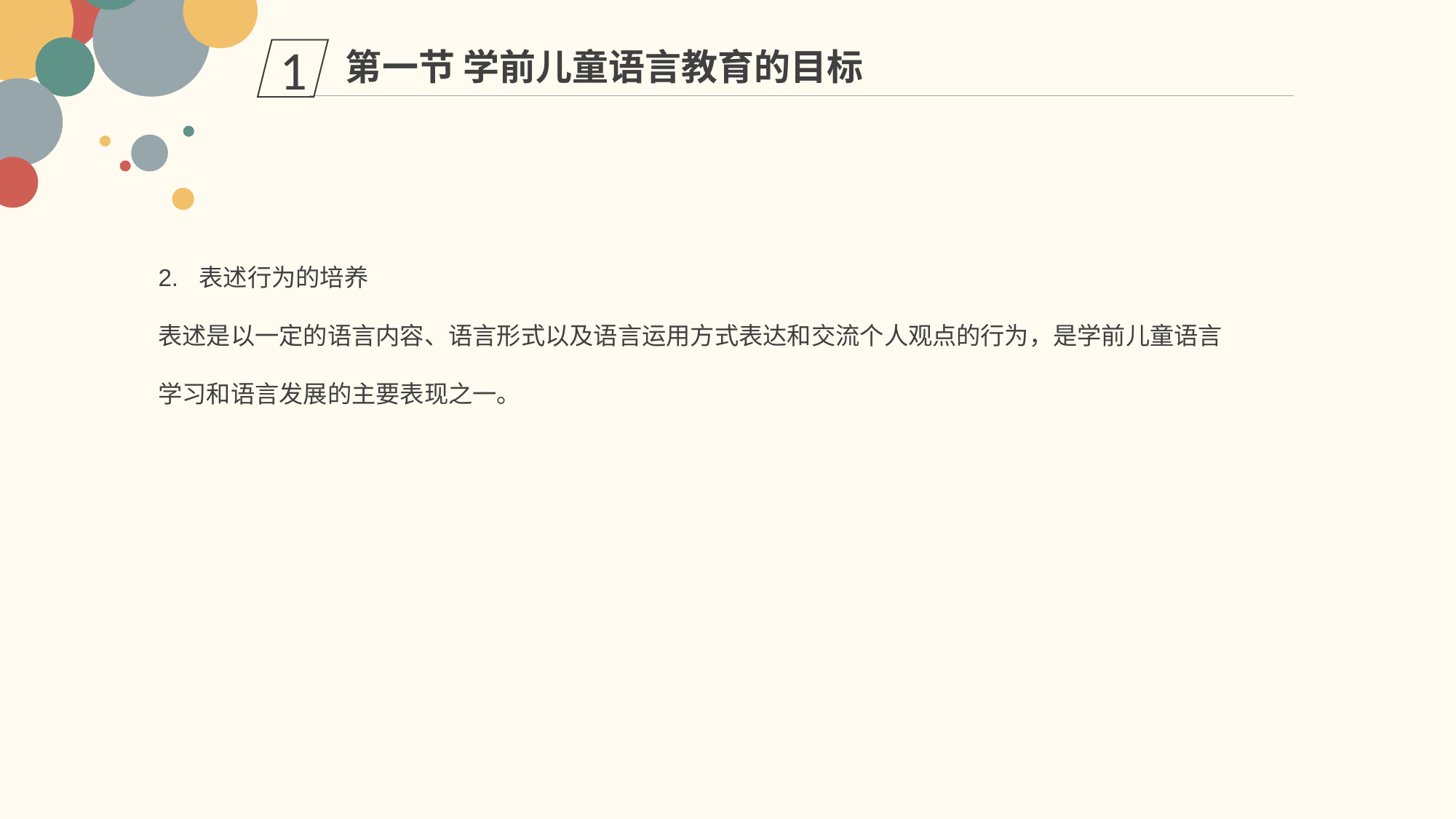

第一节 学前儿童语言教育的目标
1
表述行为的培养
表述是以一定的语言内容、语言形式以及语言运用方式表达和交流个人观点的行为，是学前儿童语言学习和语言发展的主要表现之一。